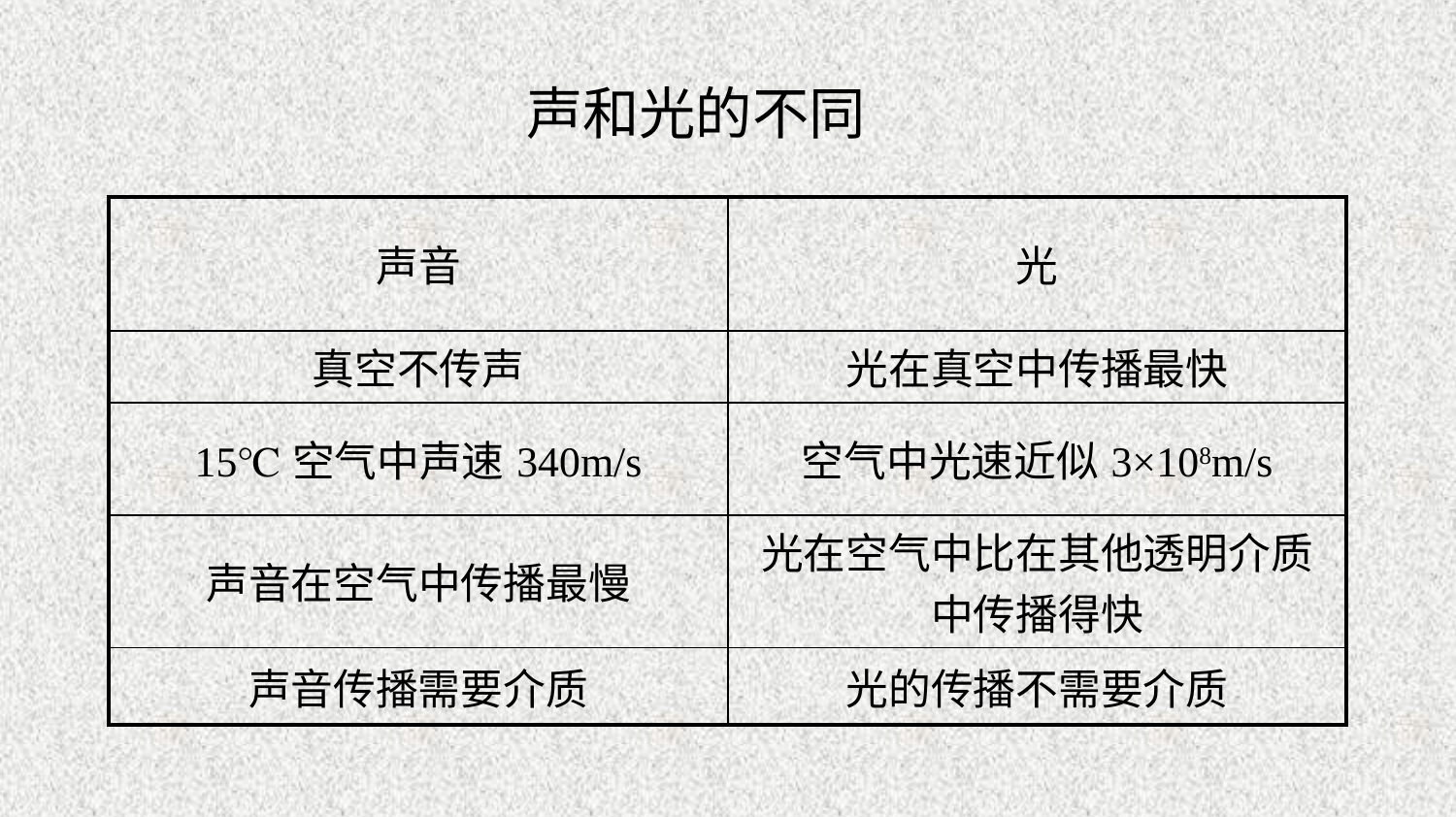

# 声和光的不同
| 声音 | 光 |
| --- | --- |
| 真空不传声 | 光在真空中传播最快 |
| 15℃空气中声速340m/s | 空气中光速近似3×108m/s |
| 声音在空气中传播最慢 | 光在空气中比在其他透明介质中传播得快 |
| 声音传播需要介质 | 光的传播不需要介质 |